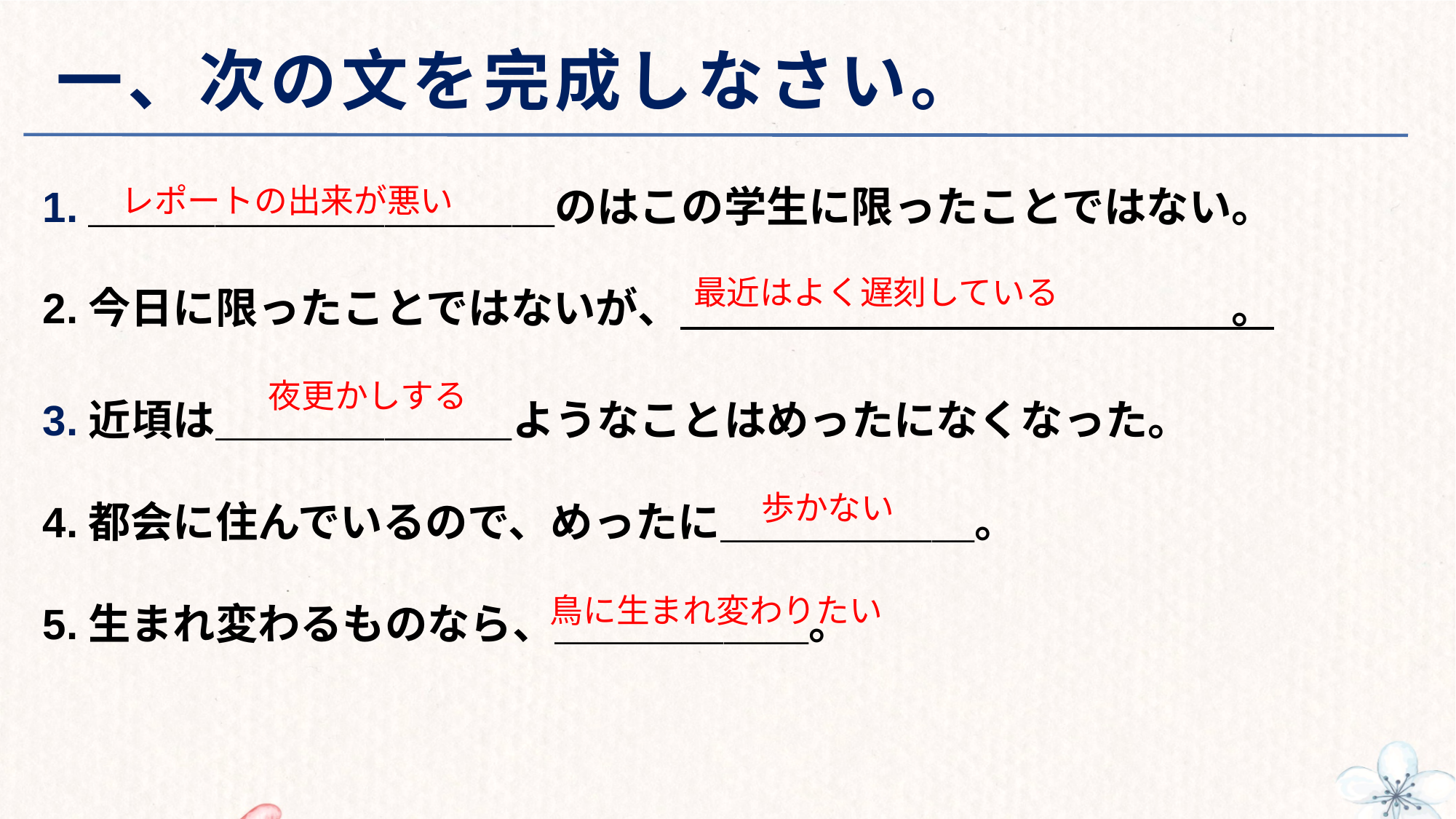

# 一、次の文を完成しなさい。
1.＿＿＿＿＿＿＿＿＿＿＿のはこの学生に限ったことではない。

2.今日に限ったことではないが、　　　　　　　　　　　　　。

3.近頃は＿＿＿＿＿＿＿ようなことはめったになくなった。

4.都会に住んでいるので、めったに＿＿＿＿＿＿。

5.生まれ変わるものなら、＿＿＿＿＿＿。

レポートの出来が悪い
最近はよく遅刻している
夜更かしする
歩かない
鳥に生まれ変わりたい